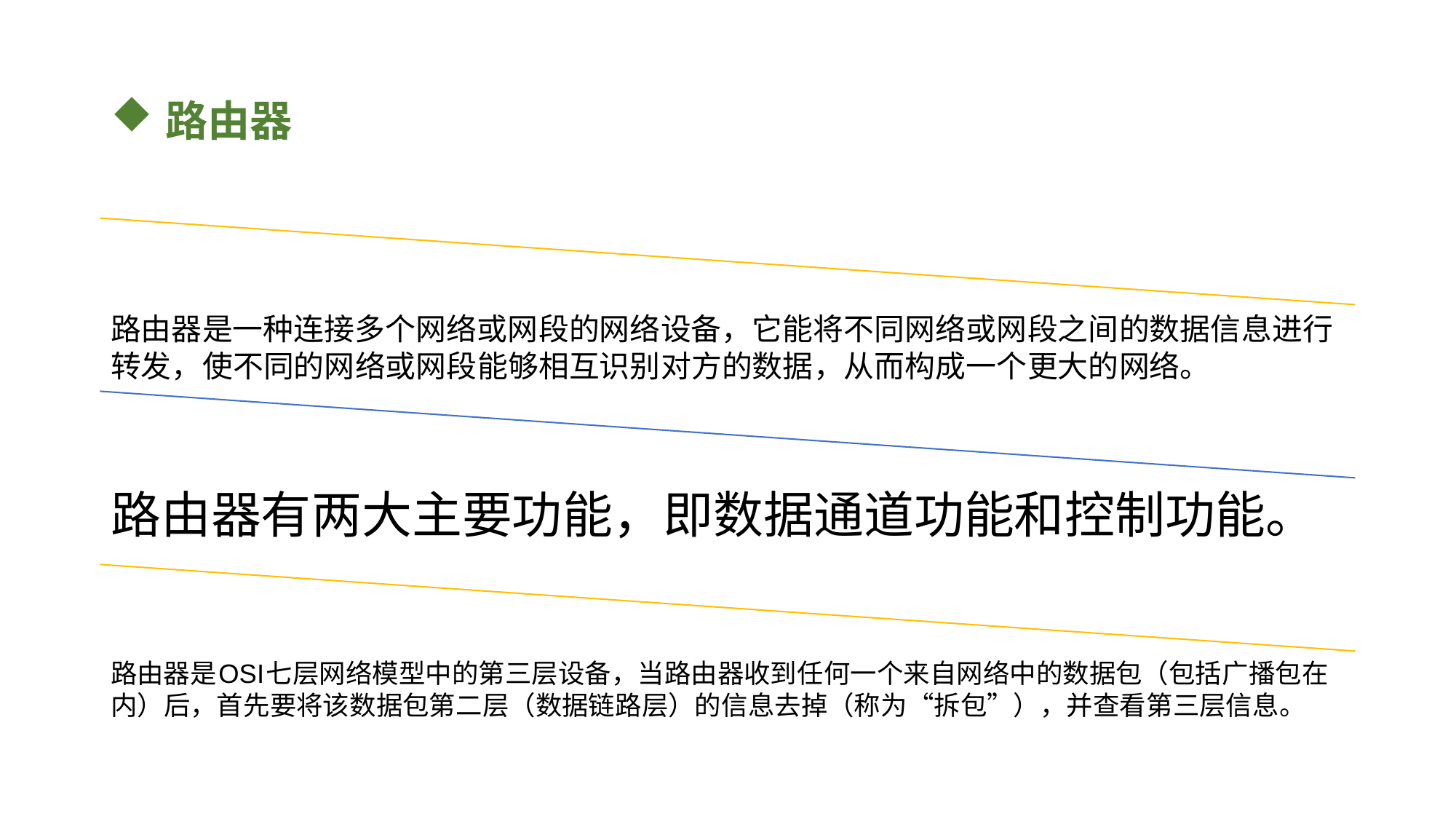

# 路由器
路由器是一种连接多个网络或网段的网络设备，它能将不同网络或网段之间的数据信息进行转发，使不同的网络或网段能够相互识别对方的数据，从而构成一个更大的网络。
路由器有两大主要功能，即数据通道功能和控制功能。
路由器是OSI七层网络模型中的第三层设备，当路由器收到任何一个来自网络中的数据包（包括广播包在内）后，首先要将该数据包第二层（数据链路层）的信息去掉（称为“拆包”），并查看第三层信息。